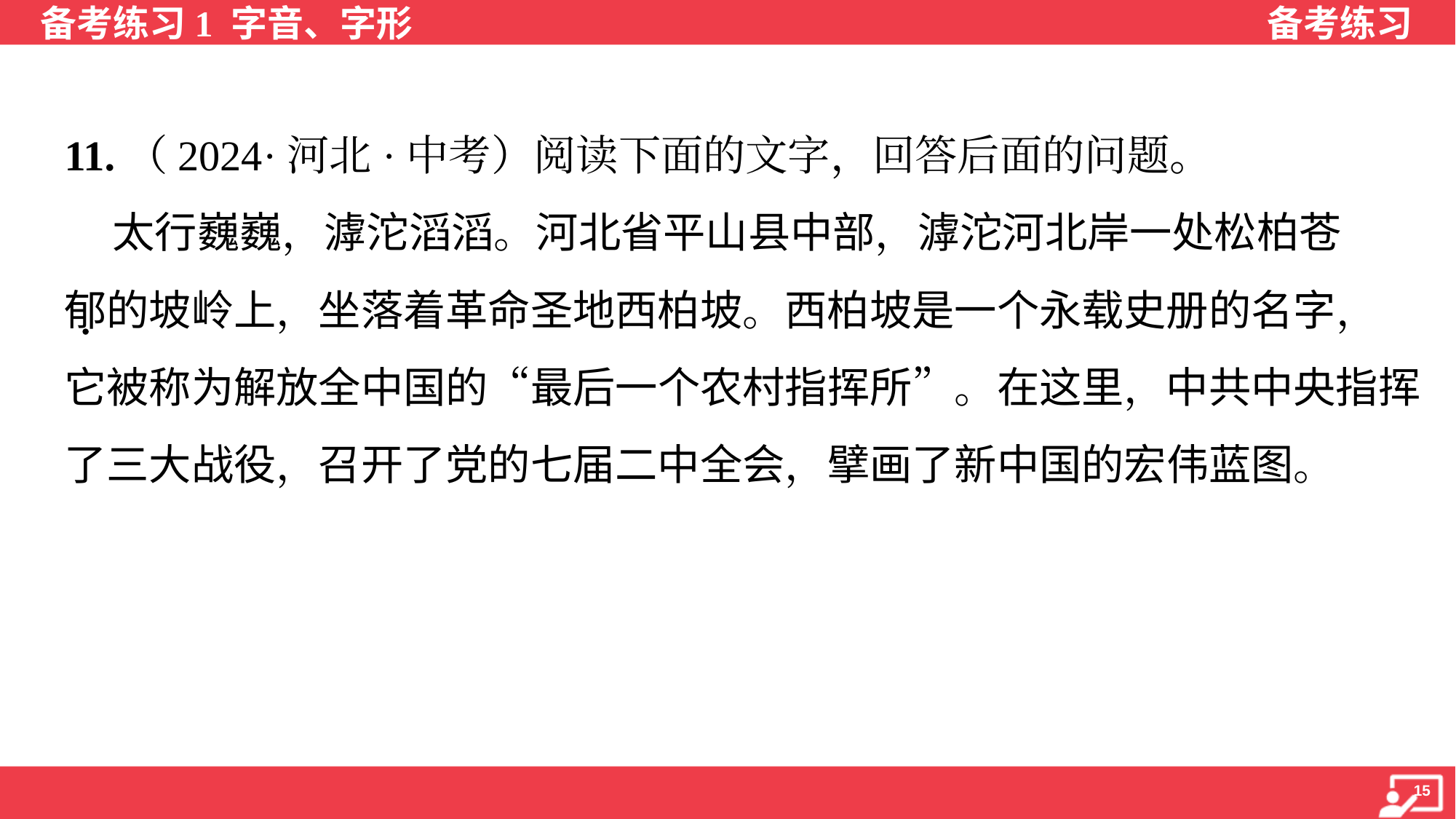

11.（2024·河北·中考）阅读下面的文字，回答后面的问题。
    太行巍巍，滹沱滔滔。河北省平山县中部，滹沱河北岸一处松柏苍
郁的坡岭上，坐落着革命圣地西柏坡。西柏坡是一个永载史册的名字，
它被称为解放全中国的“最后一个农村指挥所”。在这里，中共中央指挥
了三大战役，召开了党的七届二中全会，擘画了新中国的宏伟蓝图。